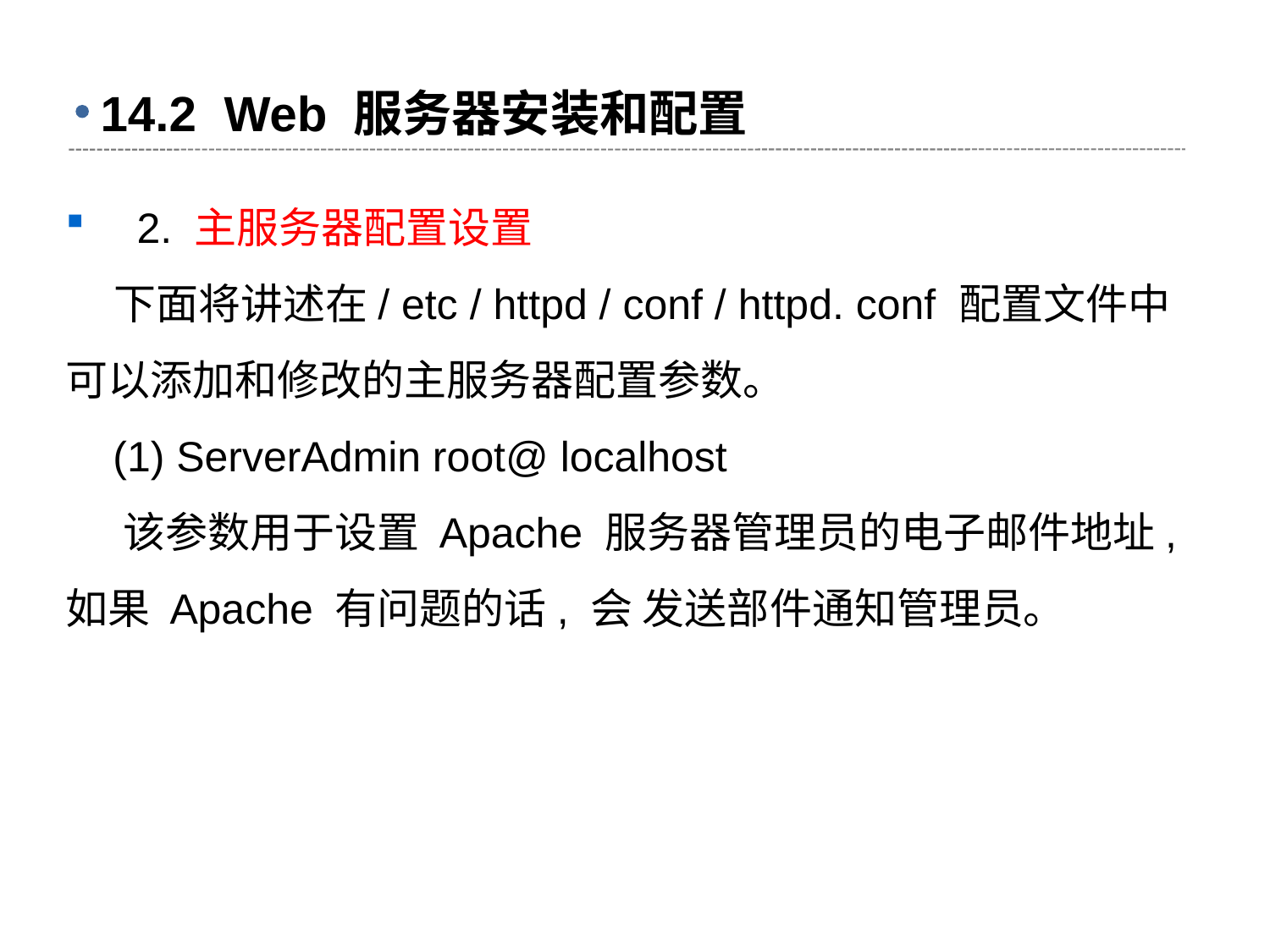

# 14.2  Web 服务器安装和配置
  2. 主服务器配置设置
    下面将讲述在/ etc / httpd / conf / httpd. conf 配置文件中可以添加和修改的主服务器配置参数。
    (1) ServerAdmin root@ localhost
     该参数用于设置 Apache 服务器管理员的电子邮件地址, 如果 Apache 有问题的话, 会 发送部件通知管理员。